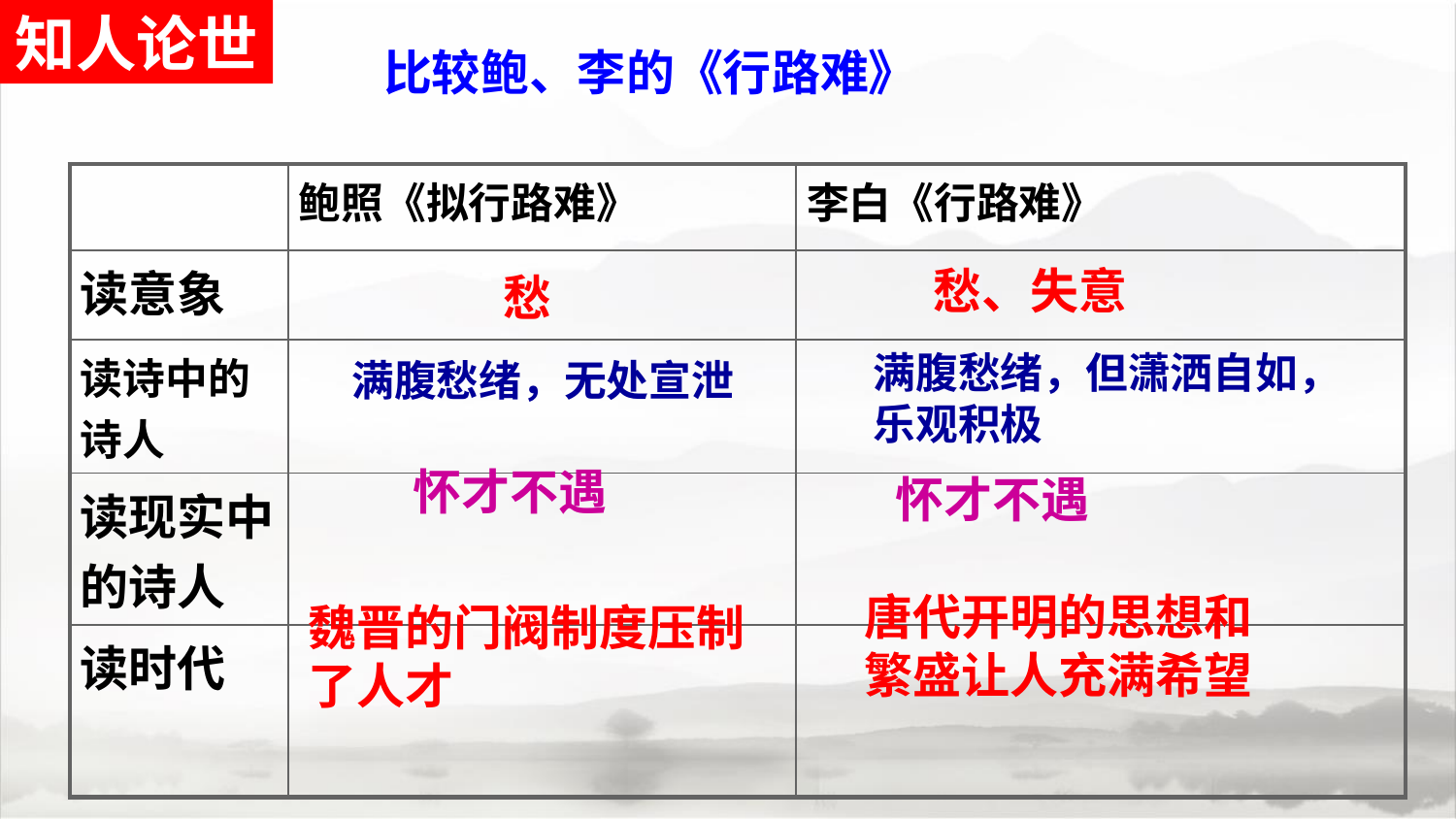

知人论世
比较鲍、李的《行路难》

|  | 鲍照《拟行路难》 | 李白《行路难》 |
| --- | --- | --- |
| 读意象 |  |  |
| 读诗中的 诗人 |  |  |
| 读现实中的诗人 |  |  |
| 读时代 |  |  |
愁、失意

愁

满腹愁绪，但潇洒自如，乐观积极

满腹愁绪，无处宣泄

怀才不遇

怀才不遇

唐代开明的思想和繁盛让人充满希望

魏晋的门阀制度压制了人才